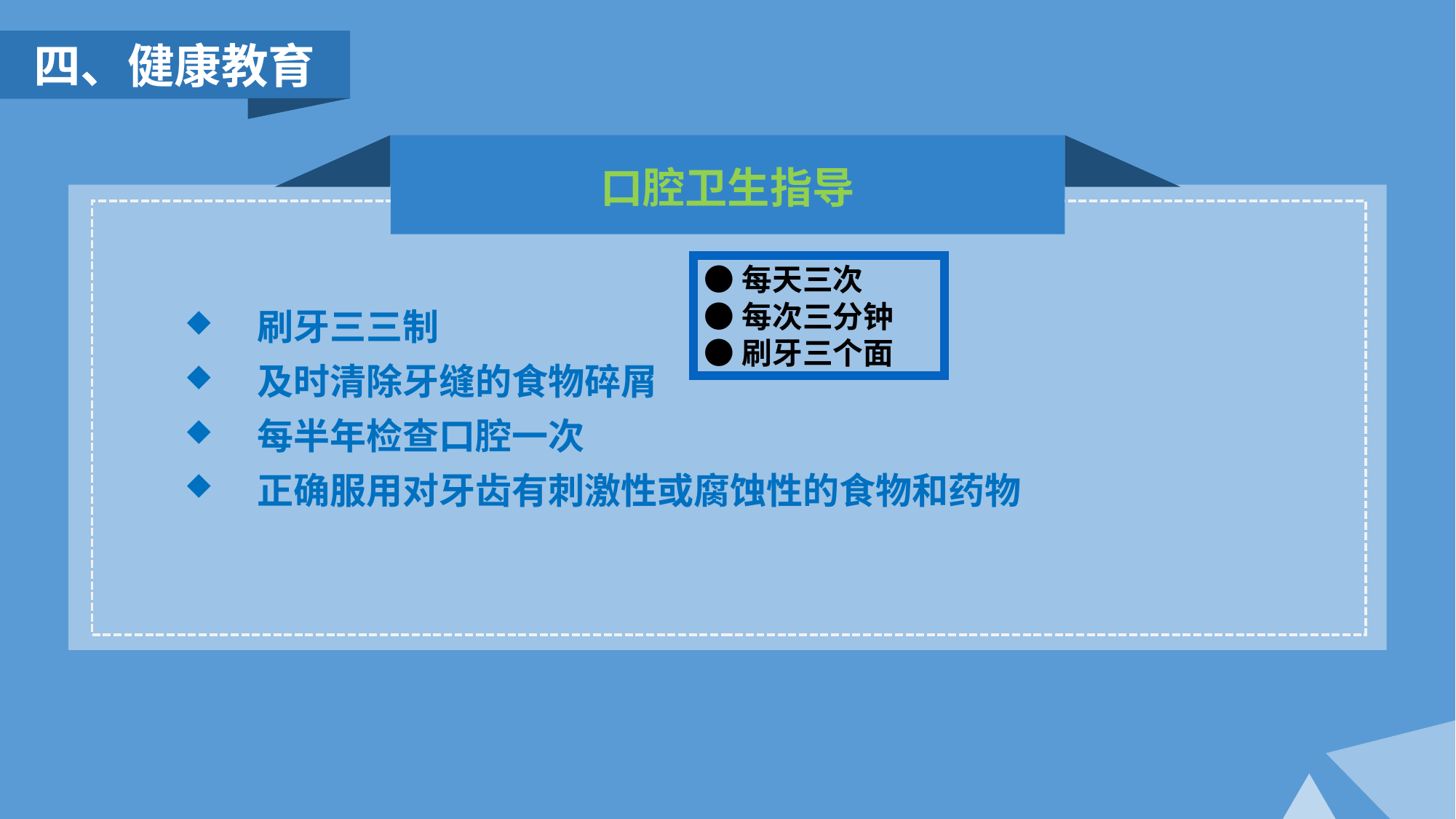

四、健康教育

口腔卫生指导

●每天三次
●每次三分钟
●刷牙三个面
刷牙三三制
及时清除牙缝的食物碎屑
每半年检查口腔一次
正确服用对牙齿有刺激性或腐蚀性的食物和药物